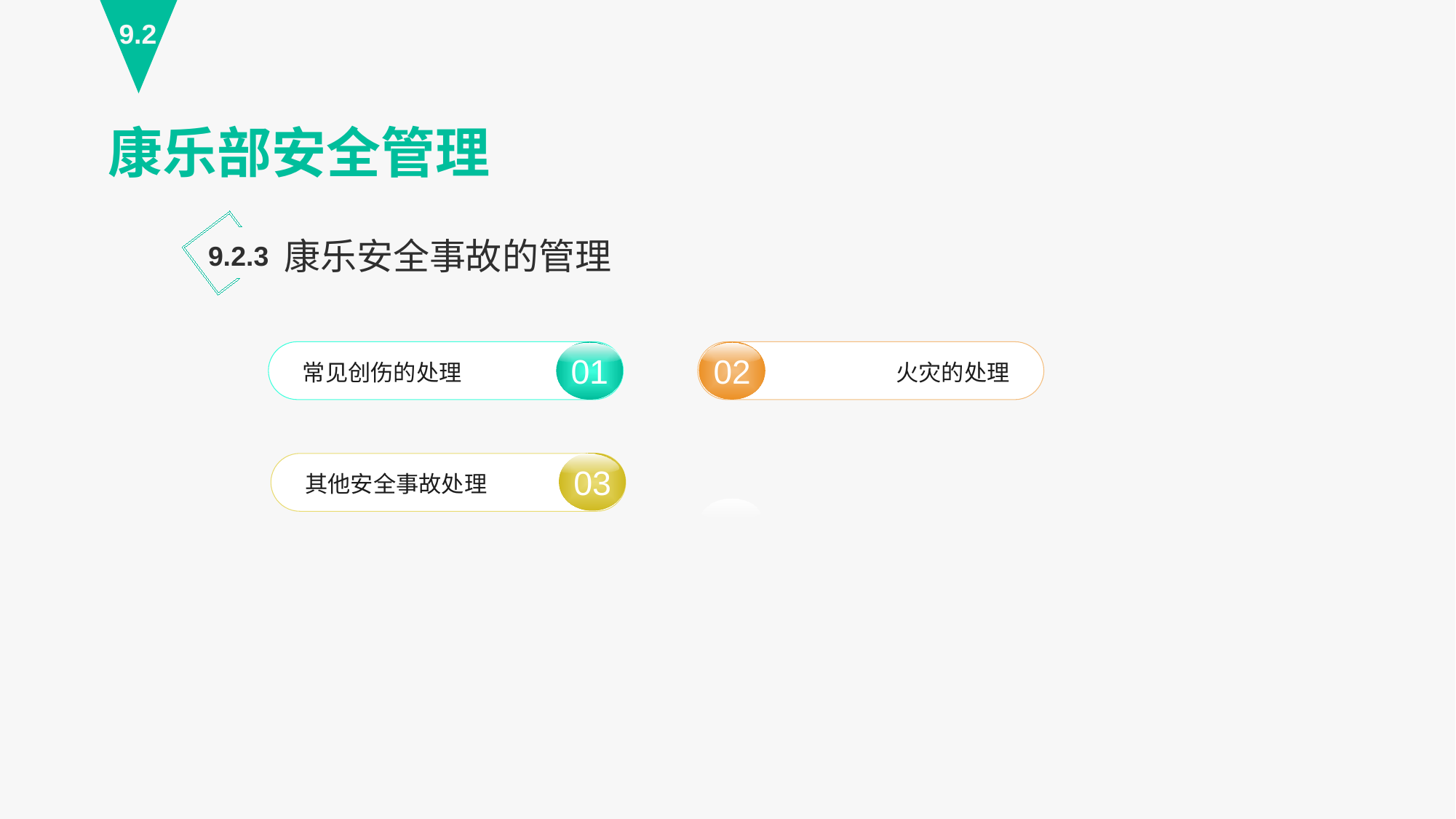

9.2
康乐部安全管理

康乐安全事故的管理
9.2.3

02
火灾的处理

01
常见创伤的处理

03
其他安全事故处理